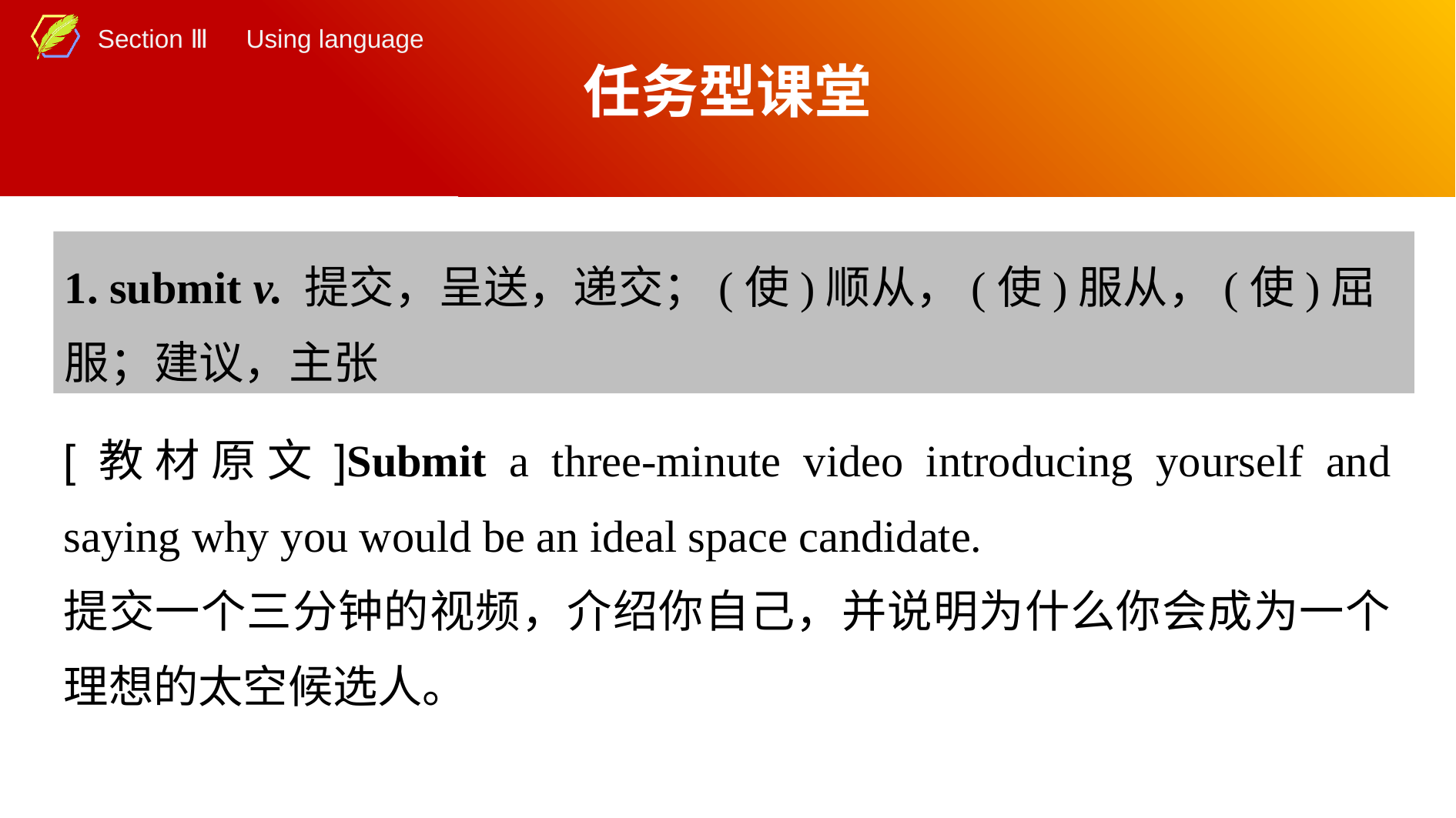

任务型课堂
1. submit v. 提交，呈送，递交；(使)顺从，(使)服从，(使)屈服；建议，主张
[教材原文]Submit a three-minute video introducing yourself and saying why you would be an ideal space candidate.
提交一个三分钟的视频，介绍你自己，并说明为什么你会成为一个理想的太空候选人。